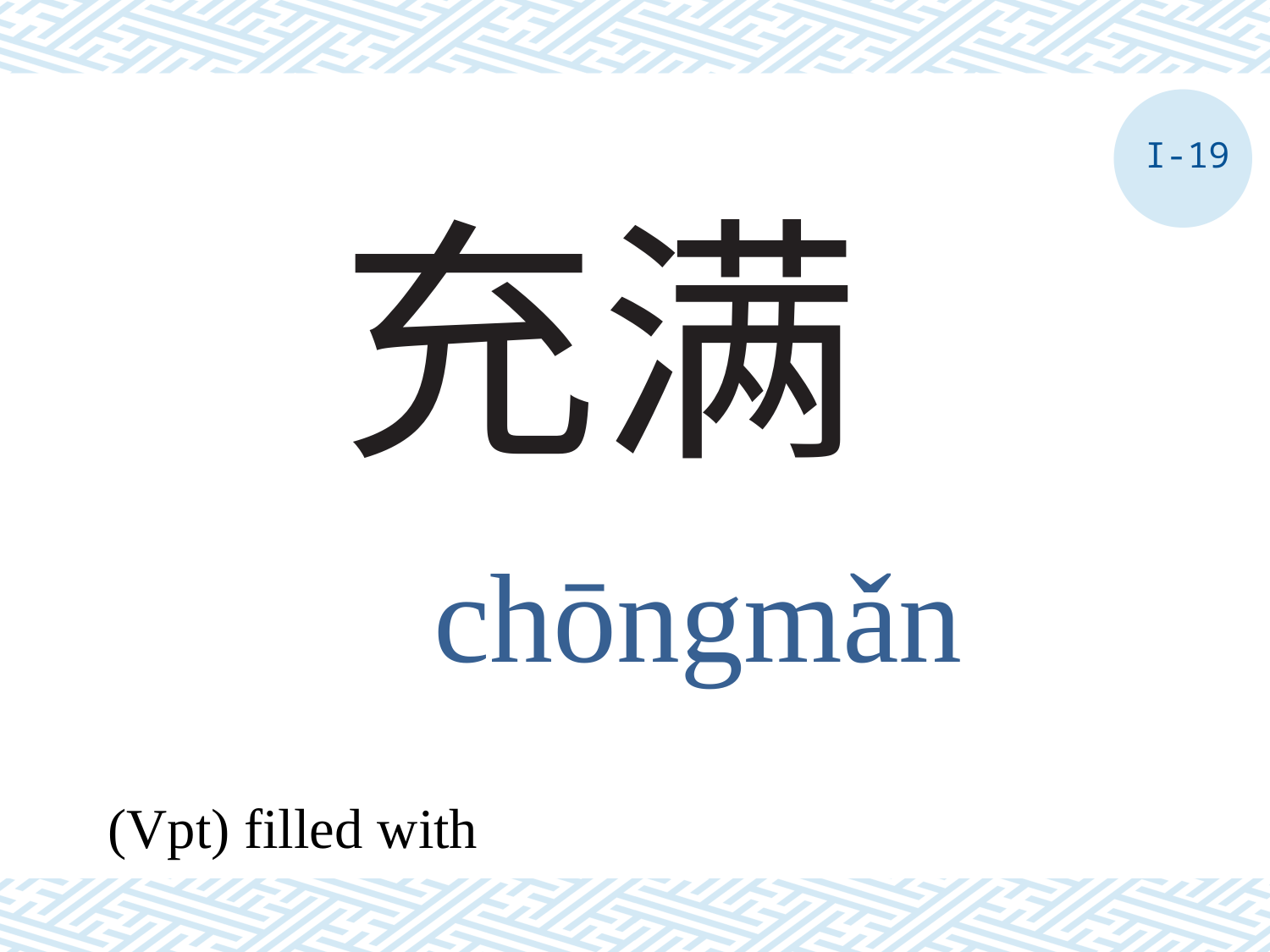

I-19

# 充满
chōngmǎn
(Vpt) filled with